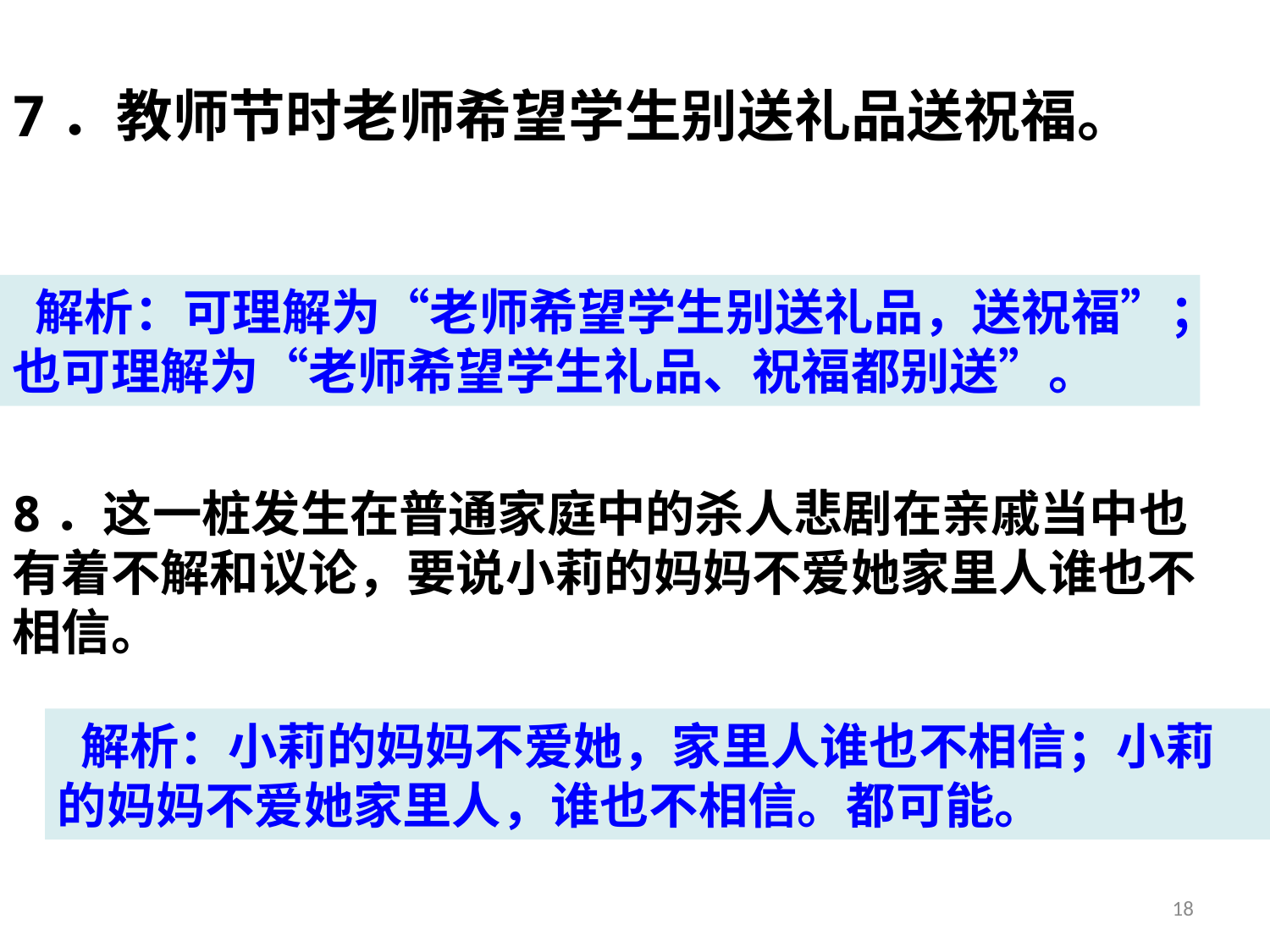

7．教师节时老师希望学生别送礼品送祝福。

 解析：可理解为“老师希望学生别送礼品，送祝福”；也可理解为“老师希望学生礼品、祝福都别送”。
8．这一桩发生在普通家庭中的杀人悲剧在亲戚当中也有着不解和议论，要说小莉的妈妈不爱她家里人谁也不相信。
 解析：小莉的妈妈不爱她，家里人谁也不相信；小莉的妈妈不爱她家里人，谁也不相信。都可能。
18